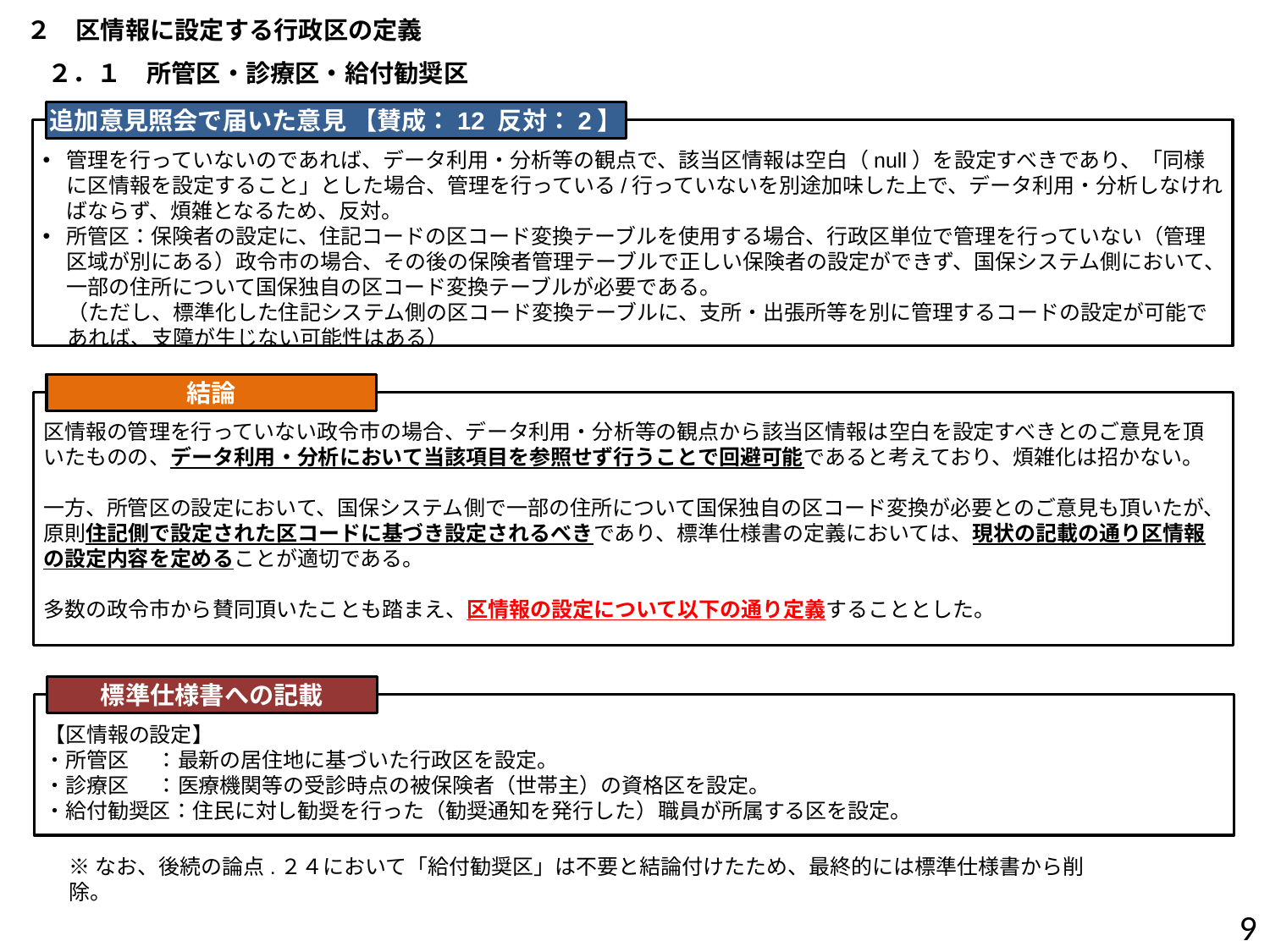

２　区情報に設定する行政区の定義
２．１　所管区・診療区・給付勧奨区
追加意見照会で届いた意見 【賛成：12 反対：2】

管理を行っていないのであれば、データ利用・分析等の観点で、該当区情報は空白（null）を設定すべきであり、「同様に区情報を設定すること」とした場合、管理を行っている/行っていないを別途加味した上で、データ利用・分析しなければならず、煩雑となるため、反対。
所管区：保険者の設定に、住記コードの区コード変換テーブルを使用する場合、行政区単位で管理を行っていない（管理区域が別にある）政令市の場合、その後の保険者管理テーブルで正しい保険者の設定ができず、国保システム側において、一部の住所について国保独自の区コード変換テーブルが必要である。
（ただし、標準化した住記システム側の区コード変換テーブルに、支所・出張所等を別に管理するコードの設定が可能であれば、支障が生じない可能性はある）
結論

区情報の管理を行っていない政令市の場合、データ利用・分析等の観点から該当区情報は空白を設定すべきとのご意見を頂いたものの、データ利用・分析において当該項目を参照せず行うことで回避可能であると考えており、煩雑化は招かない。

一方、所管区の設定において、国保システム側で一部の住所について国保独自の区コード変換が必要とのご意見も頂いたが、原則住記側で設定された区コードに基づき設定されるべきであり、標準仕様書の定義においては、現状の記載の通り区情報の設定内容を定めることが適切である。

多数の政令市から賛同頂いたことも踏まえ、区情報の設定について以下の通り定義することとした。
標準仕様書への記載

【区情報の設定】
・所管区      ：最新の居住地に基づいた行政区を設定。
・診療区      ：医療機関等の受診時点の被保険者（世帯主）の資格区を設定。
・給付勧奨区：住民に対し勧奨を行った（勧奨通知を発行した）職員が所属する区を設定。
※なお、後続の論点.２４において「給付勧奨区」は不要と結論付けたため、最終的には標準仕様書から削除。
9